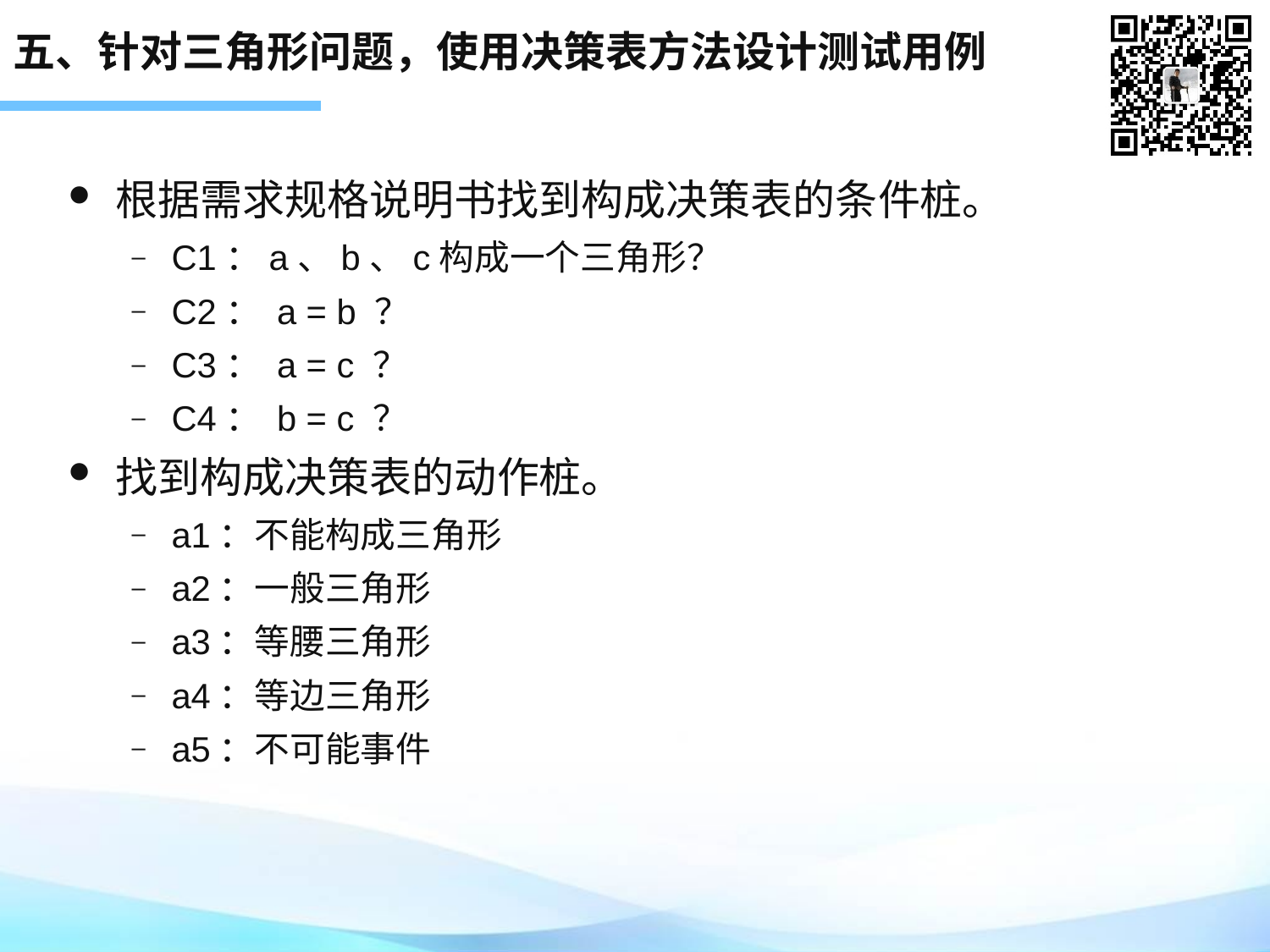

# 五、针对三角形问题，使用决策表方法设计测试用例
根据需求规格说明书找到构成决策表的条件桩。
C1：a、b、c构成一个三角形？
C2： a = b ？
C3： a = c ？
C4： b = c ？
找到构成决策表的动作桩。
a1：不能构成三角形
a2：一般三角形
a3：等腰三角形
a4：等边三角形
a5：不可能事件